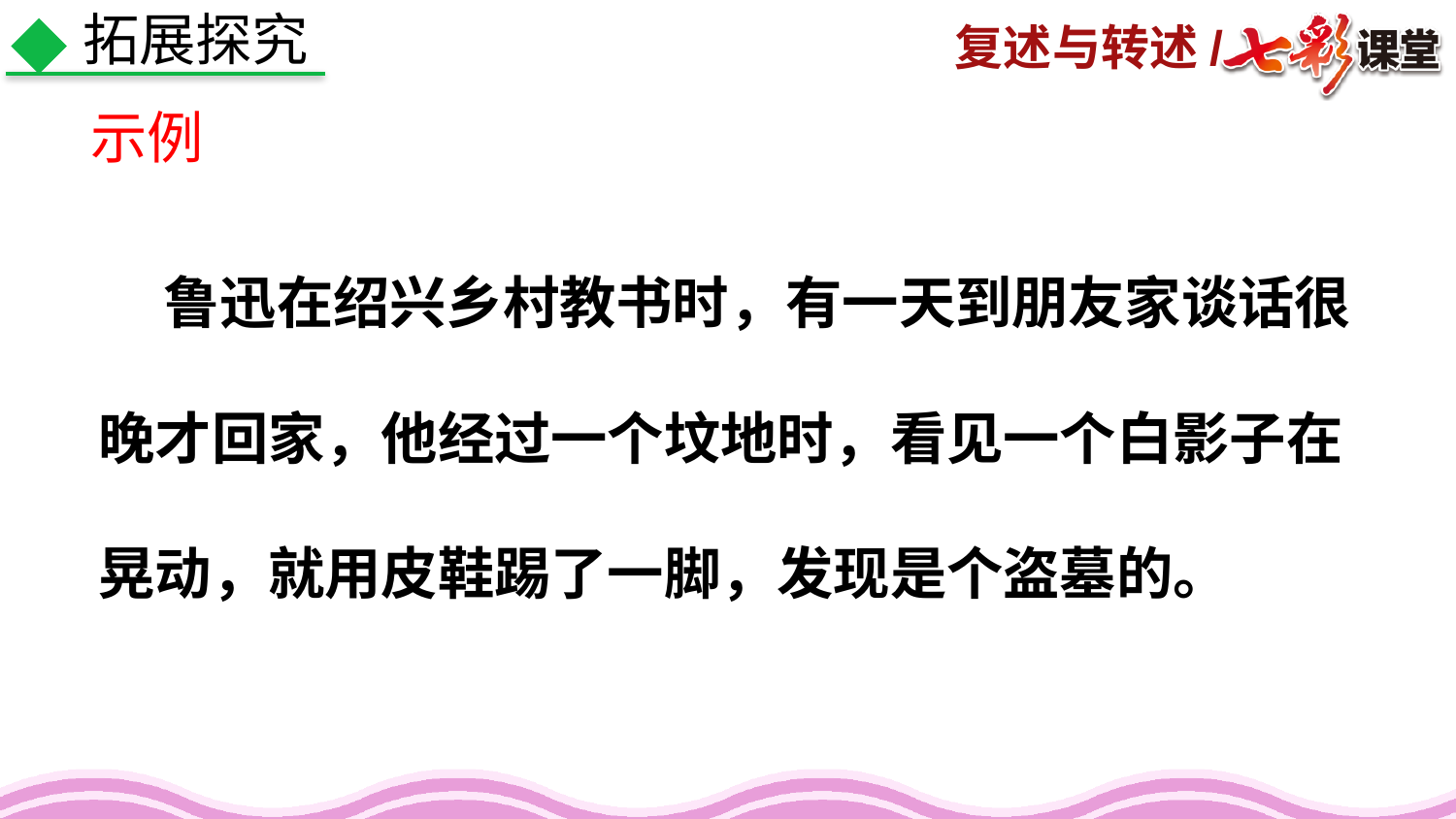

拓展探究

示例
    鲁迅在绍兴乡村教书时，有一天到朋友家谈话很晚才回家，他经过一个坟地时，看见一个白影子在晃动，就用皮鞋踢了一脚，发现是个盗墓的。